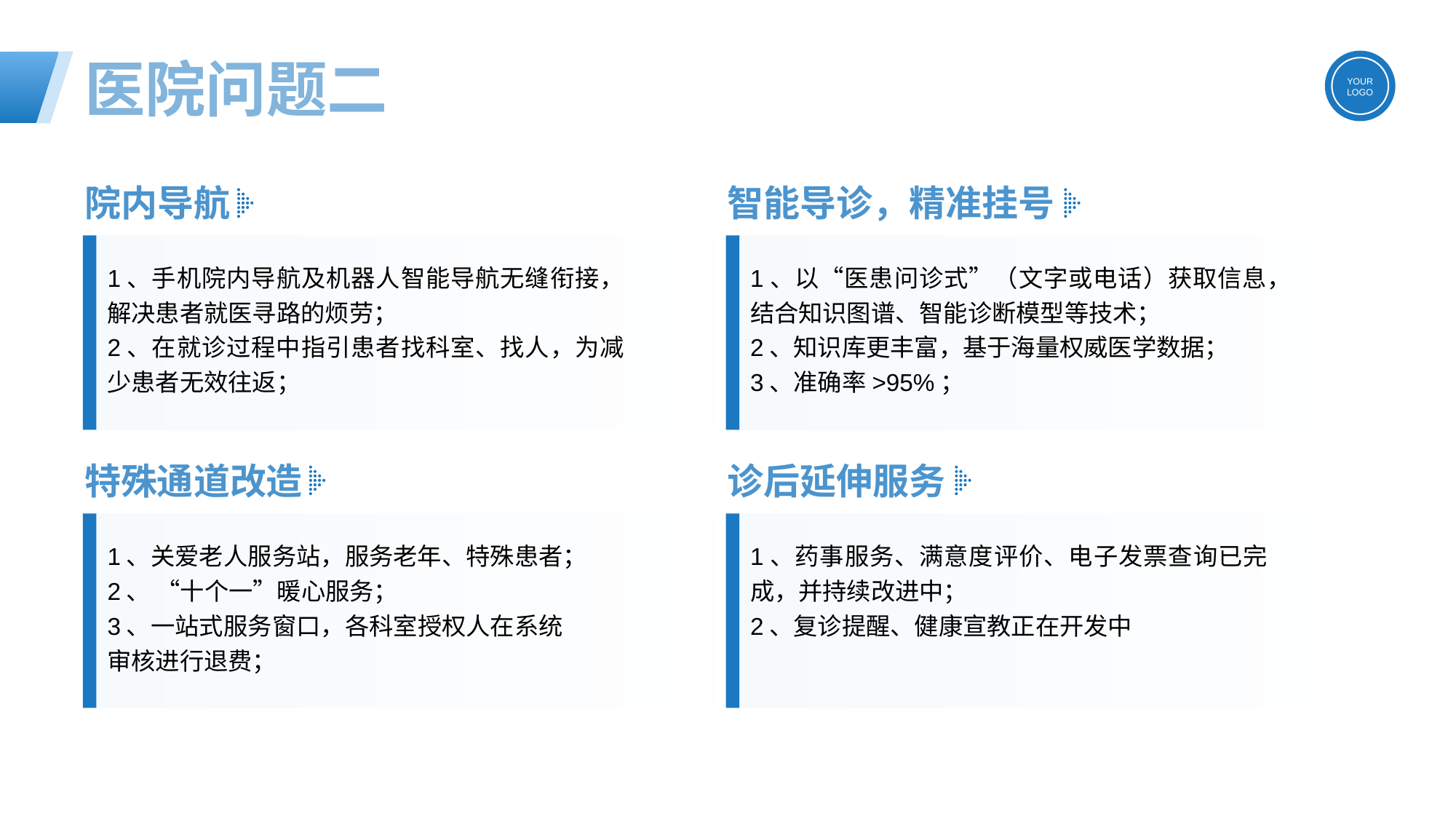

医院问题二
院内导航
智能导诊，精准挂号

1、手机院内导航及机器人智能导航无缝衔接，解决患者就医寻路的烦劳；
2、在就诊过程中指引患者找科室、找人，为减少患者无效往返；

1、以“医患问诊式”（文字或电话）获取信息，结合知识图谱、智能诊断模型等技术；
2、知识库更丰富，基于海量权威医学数据；
3、准确率>95%；
特殊通道改造
诊后延伸服务

1、关爱老人服务站，服务老年、特殊患者；
2、 “十个一”暖心服务；
3、一站式服务窗口，各科室授权人在系统审核进行退费；

1、药事服务、满意度评价、电子发票查询已完成，并持续改进中；
2、复诊提醒、健康宣教正在开发中